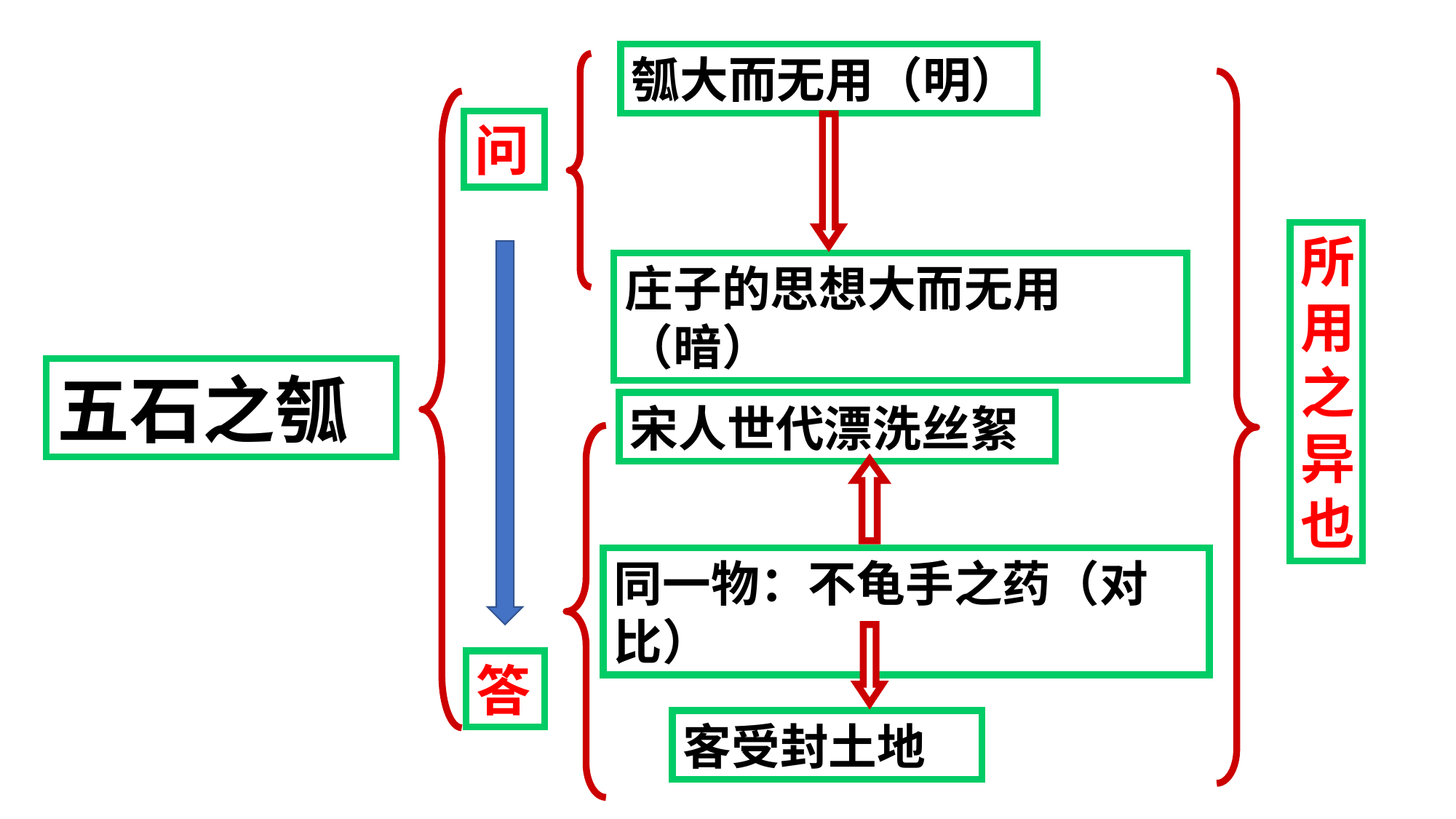

瓠大而无用（明）

问

所用之异也

庄子的思想大而无用（暗）
五石之瓠
宋人世代漂洗丝絮

同一物：不龟手之药（对比）

答
客受封土地